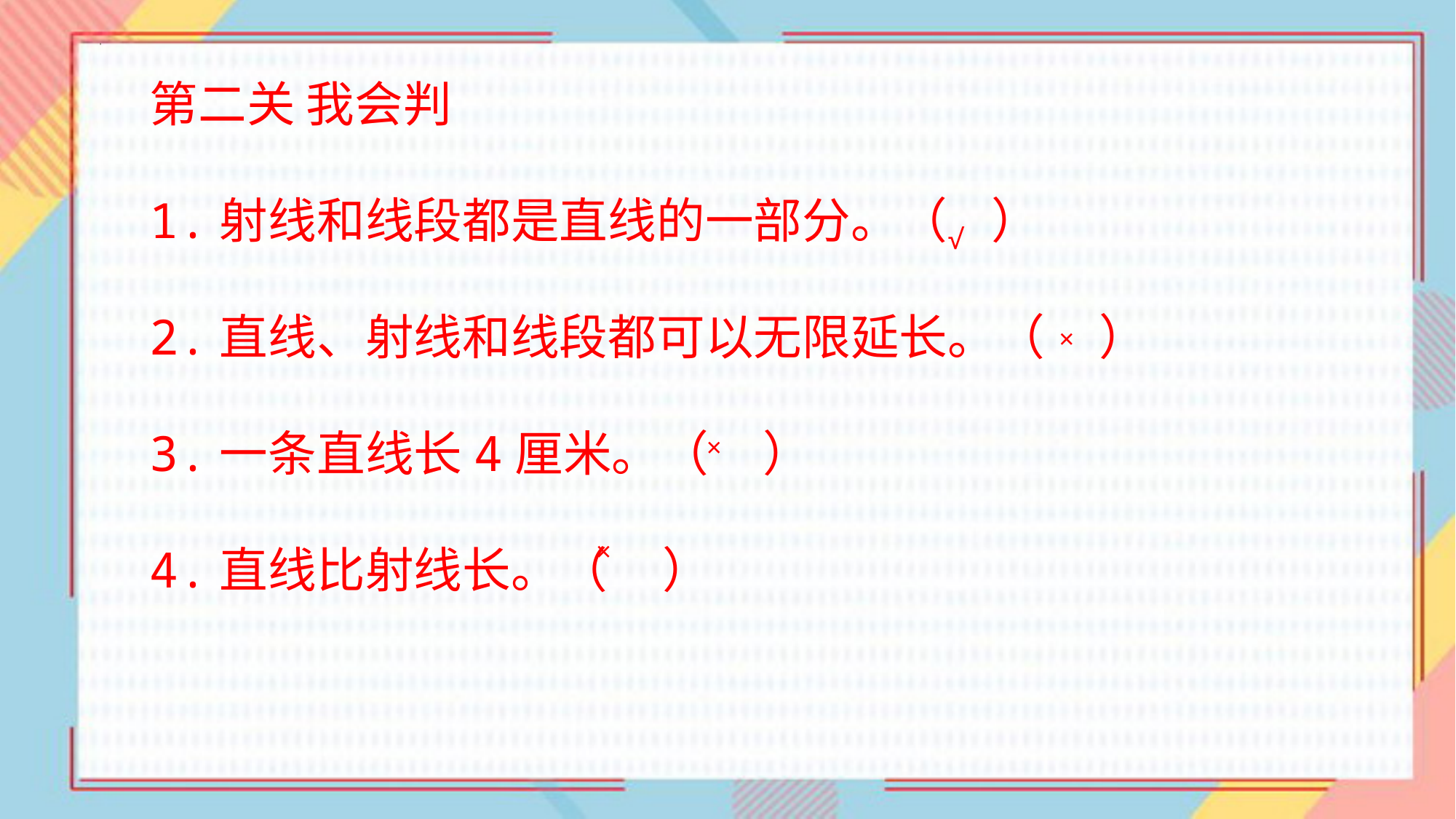

第二关 我会判

1.射线和线段都是直线的一部分。（    ）

2.直线、射线和线段都可以无限延长。（     ）

3.一条直线长4厘米。（     ）

4.直线比射线长。（     ）
√
×
×
×